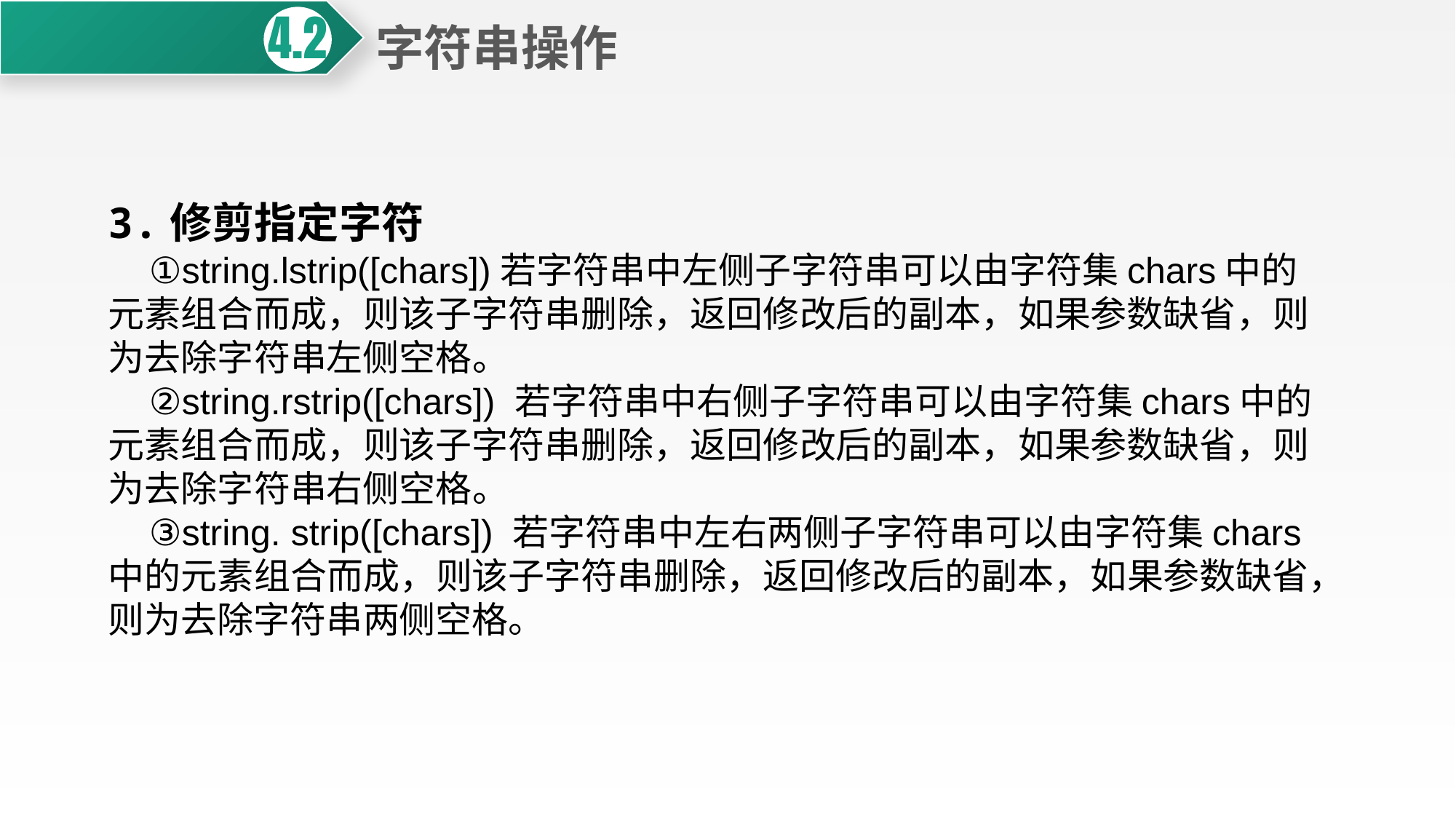

字符串操作

4.2
3.修剪指定字符
    ①string.lstrip([chars])若字符串中左侧子字符串可以由字符集chars中的元素组合而成，则该子字符串删除，返回修改后的副本，如果参数缺省，则为去除字符串左侧空格。
    ②string.rstrip([chars]) 若字符串中右侧子字符串可以由字符集chars中的元素组合而成，则该子字符串删除，返回修改后的副本，如果参数缺省，则为去除字符串右侧空格。
    ③string. strip([chars]) 若字符串中左右两侧子字符串可以由字符集chars中的元素组合而成，则该子字符串删除，返回修改后的副本，如果参数缺省，则为去除字符串两侧空格。